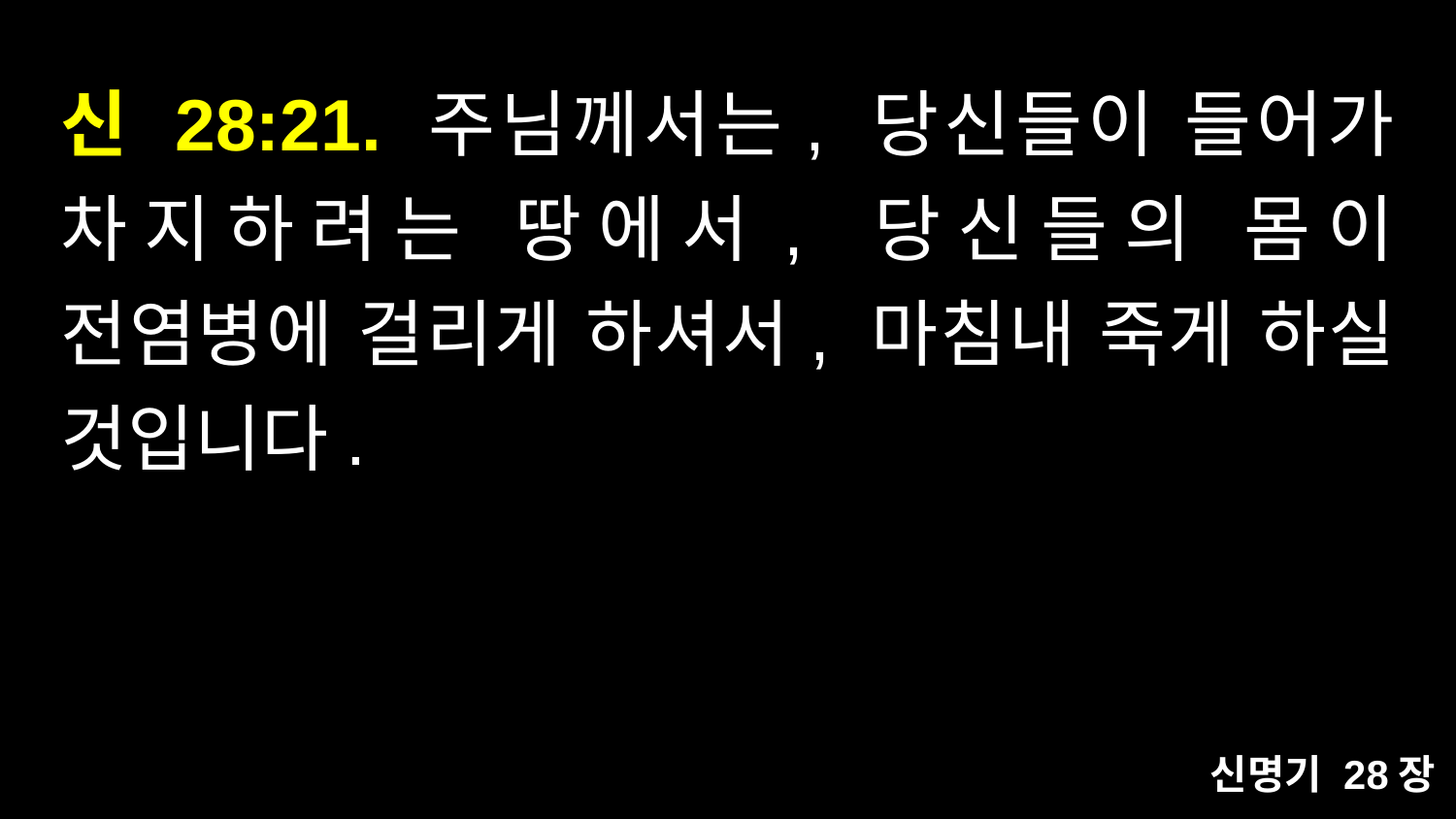

# 신 28:21. 주님께서는, 당신들이 들어가 차지하려는 땅에서, 당신들의 몸이 전염병에 걸리게 하셔서, 마침내 죽게 하실 것입니다.
신명기 28장